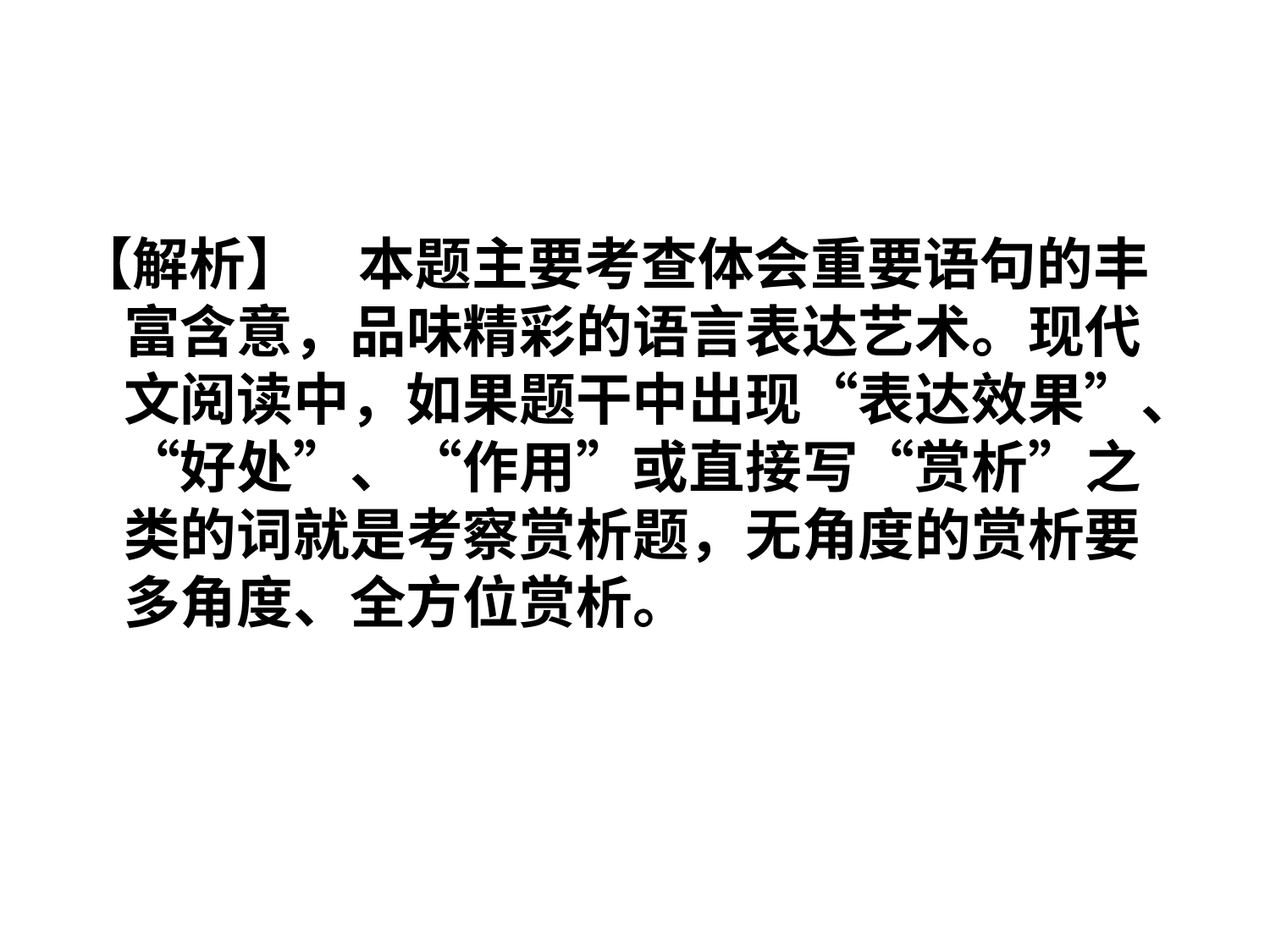

#
【解析】　本题主要考查体会重要语句的丰富含意，品味精彩的语言表达艺术。现代文阅读中，如果题干中出现“表达效果”、“好处”、“作用”或直接写“赏析”之类的词就是考察赏析题，无角度的赏析要多角度、全方位赏析。